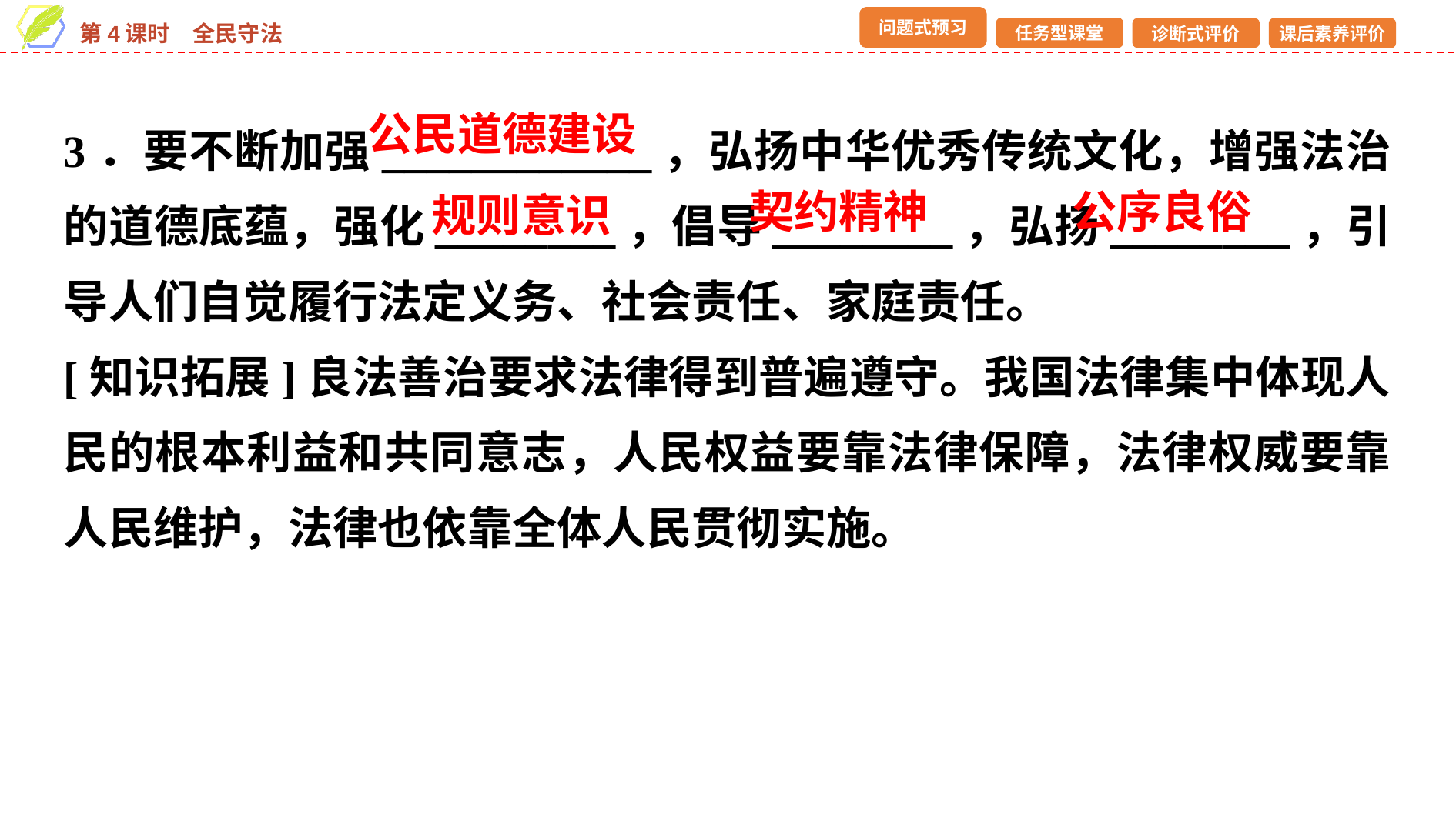

3．要不断加强____________，弘扬中华优秀传统文化，增强法治的道德底蕴，强化________，倡导________，弘扬________，引导人们自觉履行法定义务、社会责任、家庭责任。
[知识拓展]良法善治要求法律得到普遍遵守。我国法律集中体现人民的根本利益和共同意志，人民权益要靠法律保障，法律权威要靠人民维护，法律也依靠全体人民贯彻实施。
公民道德建设
契约精神
公序良俗
规则意识